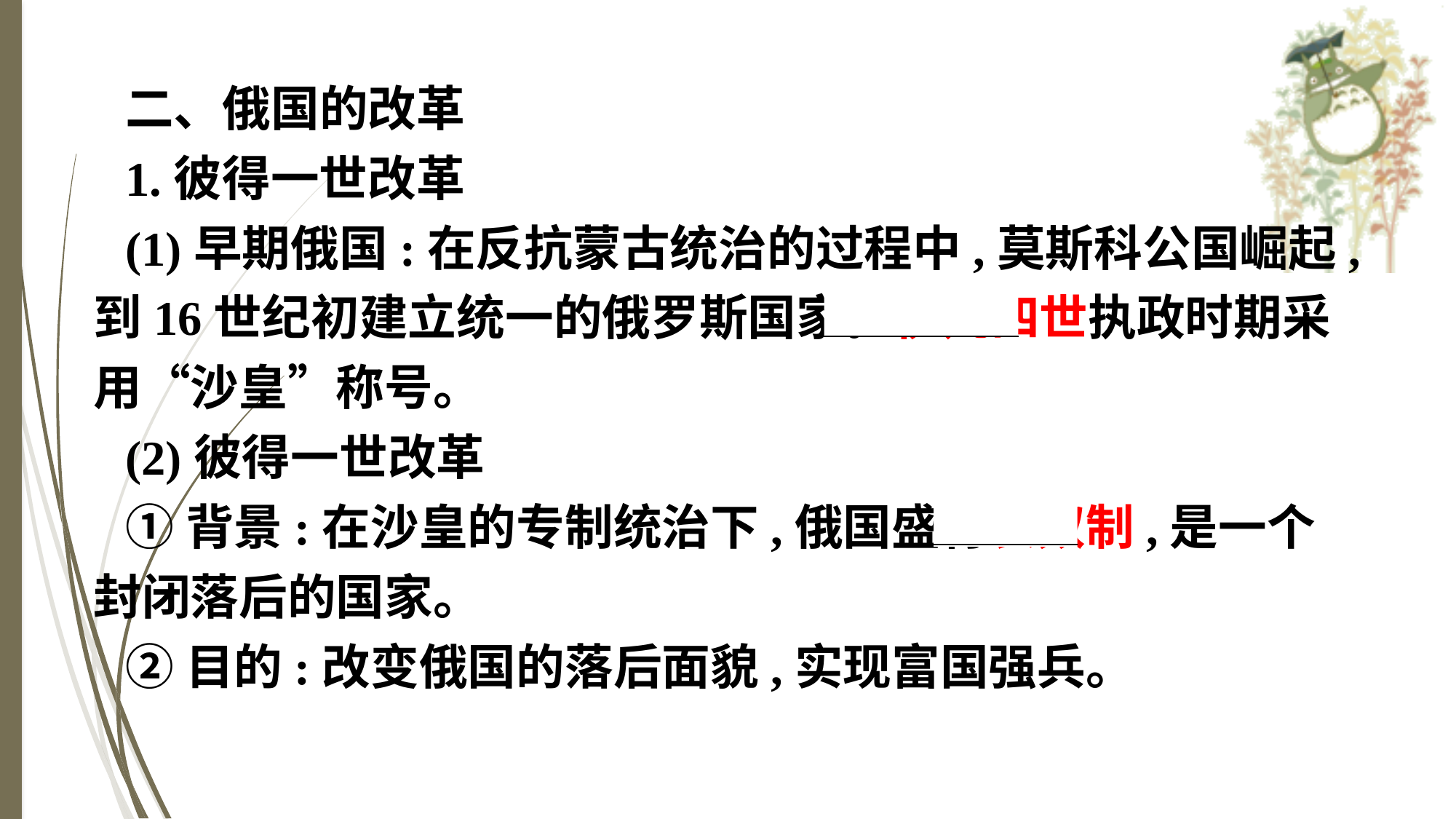

二、俄国的改革
1.彼得一世改革
(1)早期俄国:在反抗蒙古统治的过程中,莫斯科公国崛起,到16世纪初建立统一的俄罗斯国家。伊凡四世执政时期采用“沙皇”称号。
(2)彼得一世改革
①背景:在沙皇的专制统治下,俄国盛行农奴制,是一个封闭落后的国家。
②目的:改变俄国的落后面貌,实现富国强兵。